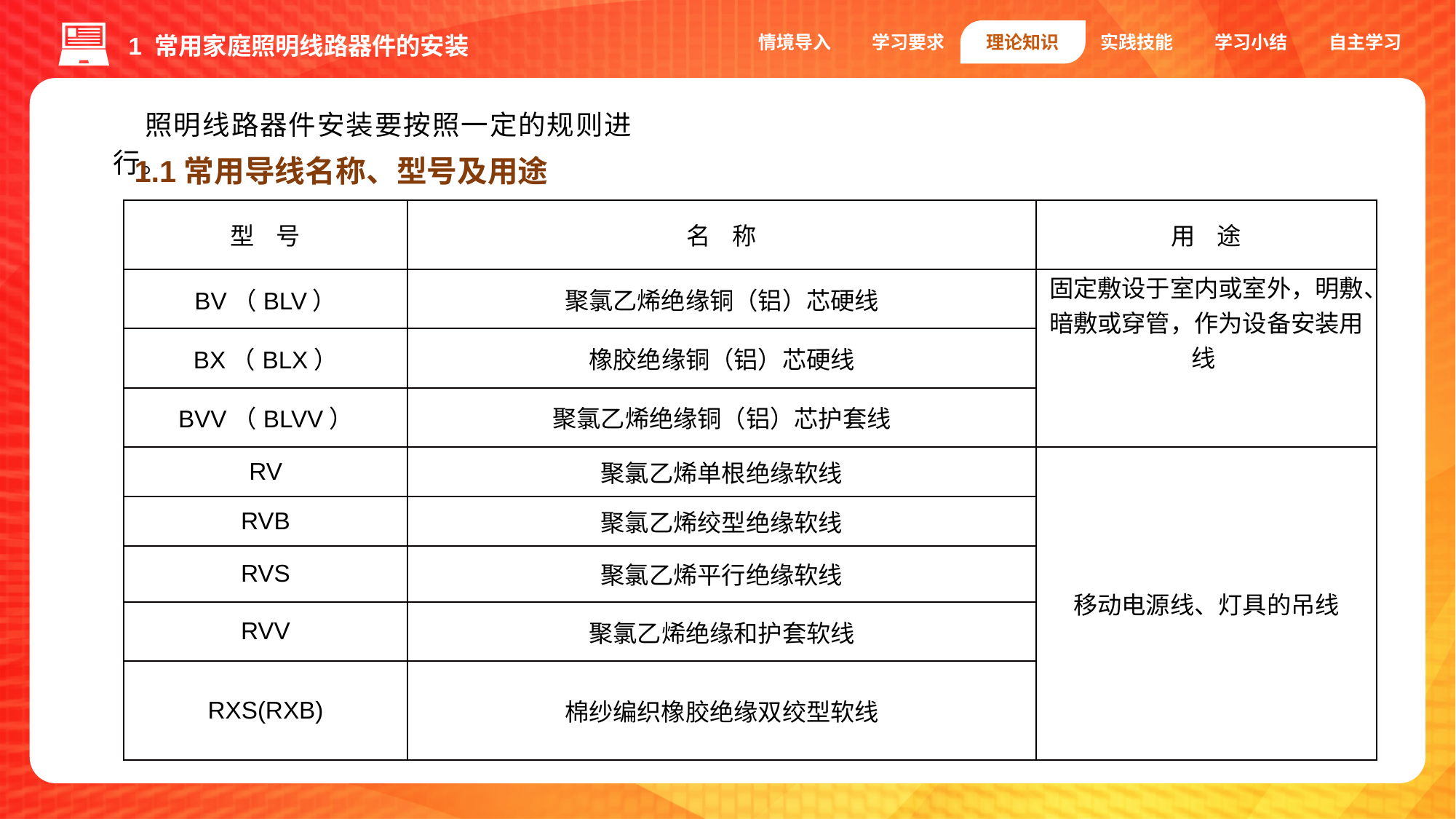

情境导入
学习要求
理论知识
实践技能
学习小结
自主学习

1 常用家庭照明线路器件的安装
照明线路器件安装要按照一定的规则进行。
1.1常用导线名称、型号及用途
| 型 号 | 名 称 | 用 途 |
| --- | --- | --- |
| BV（BLV） | 聚氯乙烯绝缘铜（铝）芯硬线 | 固定敷设于室内或室外，明敷、暗敷或穿管，作为设备安装用线 |
| BX（BLX） | 橡胶绝缘铜（铝）芯硬线 |  |
| BVV（BLVV） | 聚氯乙烯绝缘铜（铝）芯护套线 |  |
| RV | 聚氯乙烯单根绝缘软线 | 移动电源线、灯具的吊线 |
| RVB | 聚氯乙烯绞型绝缘软线 |  |
| RVS | 聚氯乙烯平行绝缘软线 |  |
| RVV | 聚氯乙烯绝缘和护套软线 |  |
| RXS(RXB) | 棉纱编织橡胶绝缘双绞型软线 |  |